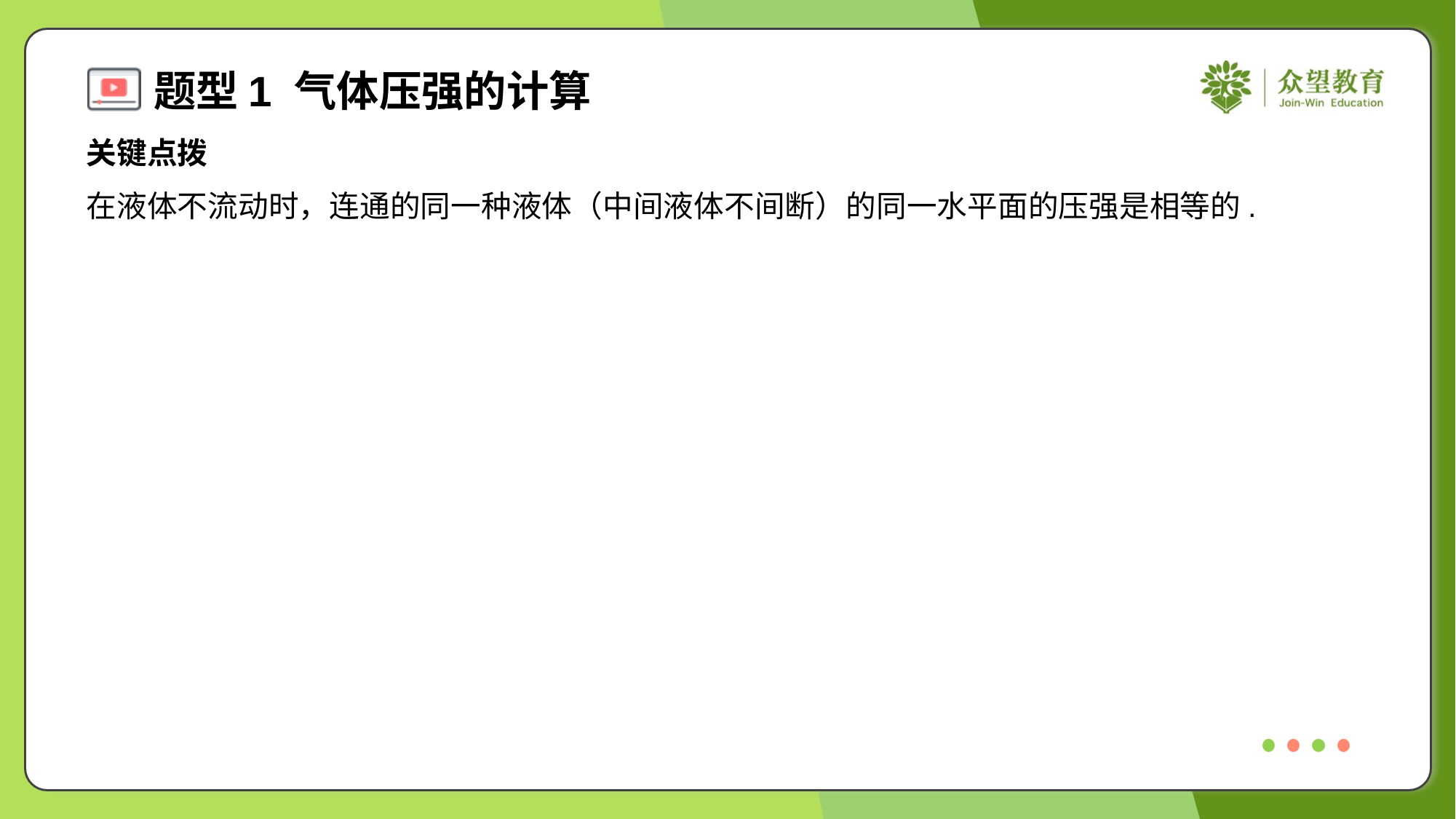

关键点拨
在液体不流动时，连通的同一种液体（中间液体不间断）的同一水平面的压强是相等的.